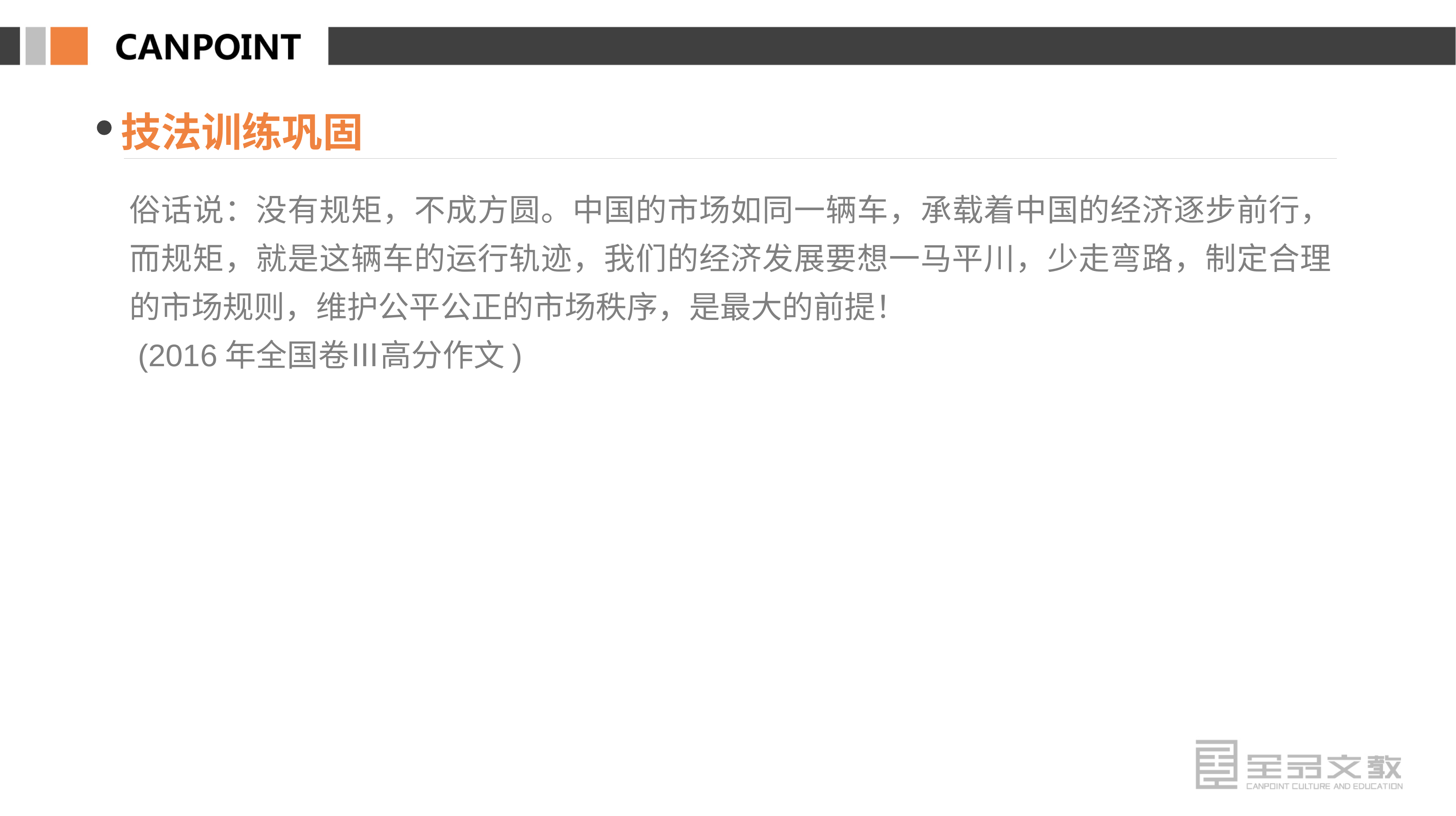

技法训练巩固

俗话说：没有规矩，不成方圆。中国的市场如同一辆车，承载着中国的经济逐步前行，而规矩，就是这辆车的运行轨迹，我们的经济发展要想一马平川，少走弯路，制定合理的市场规则，维护公平公正的市场秩序，是最大的前提！
 (2016年全国卷Ⅲ高分作文)